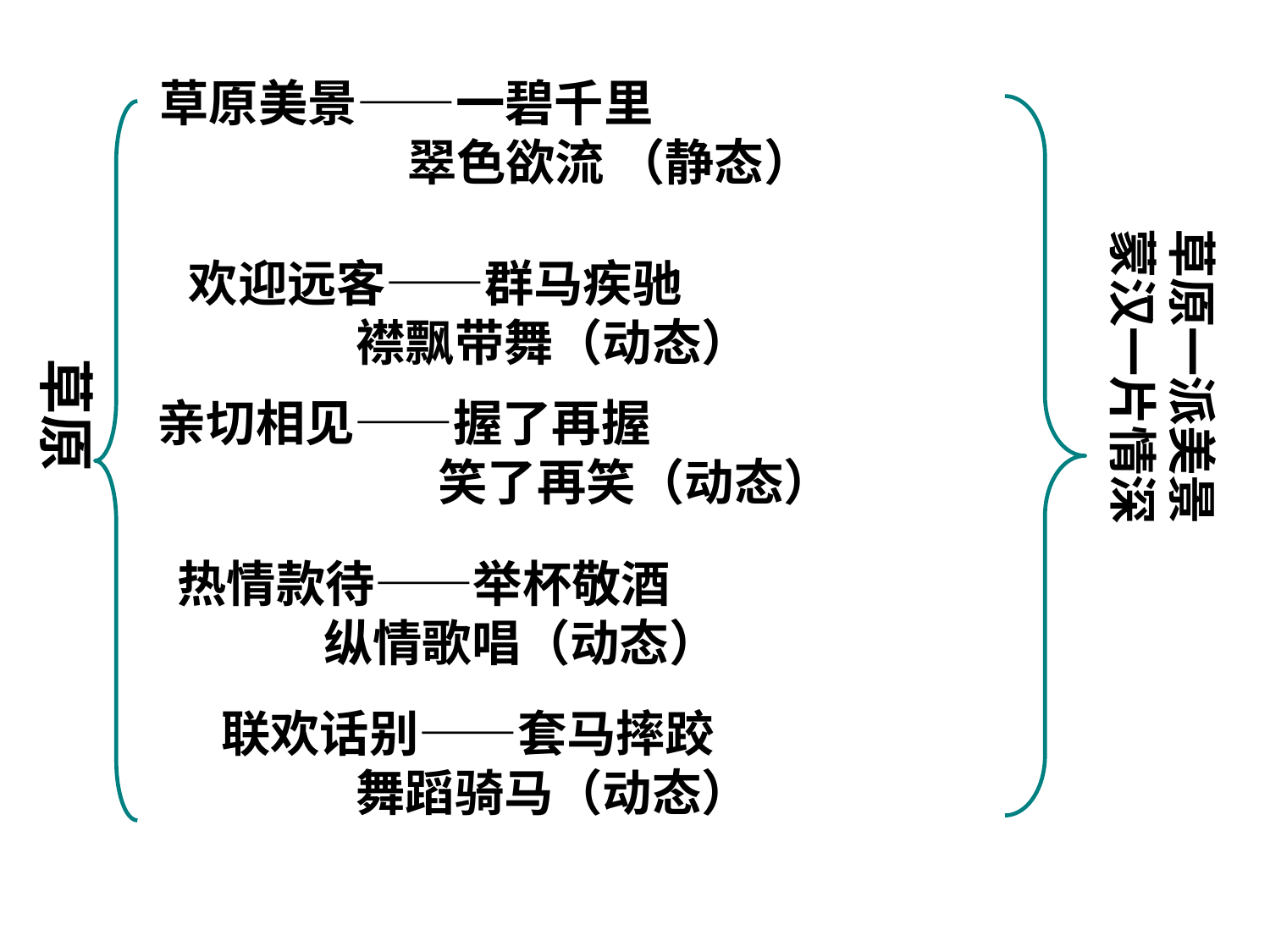

草原美景——一碧千里
                     翠色欲流 （静态）

草原一派美景
蒙汉一片情深
欢迎远客——群马疾驰
                    襟飘带舞（动态）
草原
亲切相见——握了再握
                        笑了再笑（动态）

热情款待——举杯敬酒
            纵情歌唱（动态）
       联欢话别——套马摔跤
                   舞蹈骑马（动态）